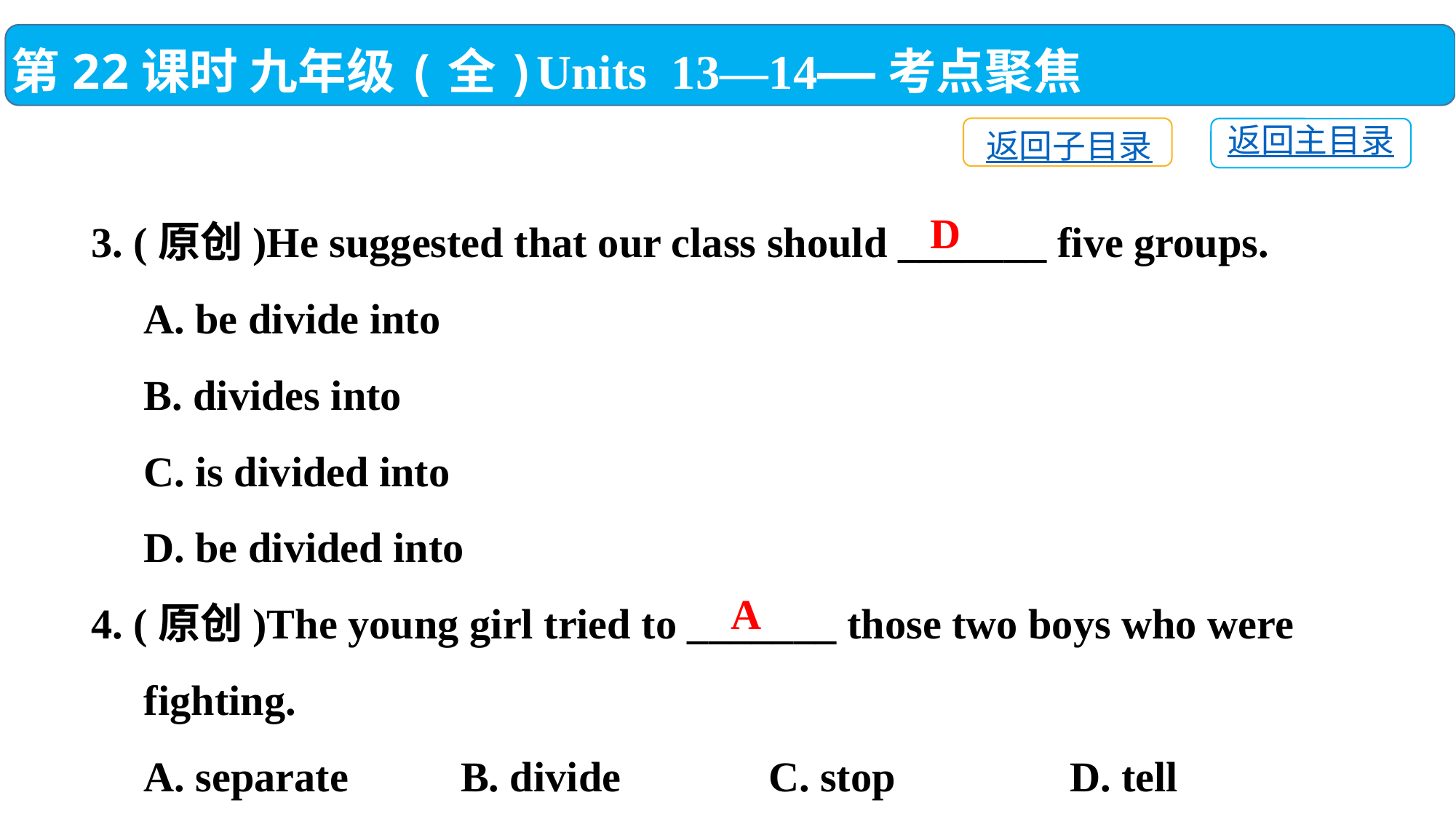

第22课时 九年级(全)Units  13—14——考点聚焦

返回子目录
返回主目录
3. (原创)He suggested that our class should _______ five groups.
     A. be divide into
     B. divides into
     C. is divided into
     D. be divided into
4. (原创)The young girl tried to _______ those two boys who were
     fighting.
     A. separate	    B. divide              C. stop	          D. tell
D

A